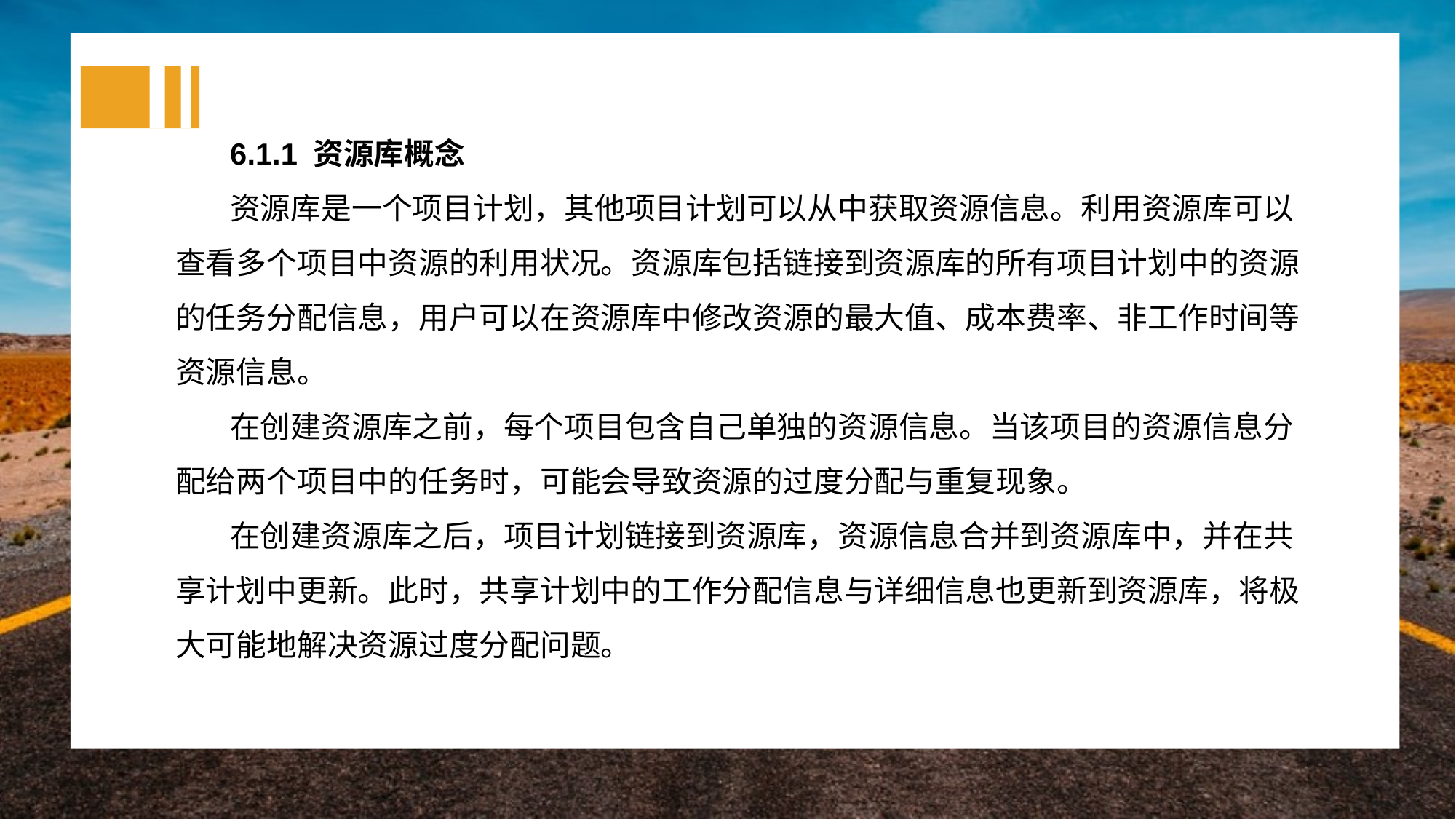

6.1.1 资源库概念
资源库是一个项目计划，其他项目计划可以从中获取资源信息。利用资源库可以查看多个项目中资源的利用状况。资源库包括链接到资源库的所有项目计划中的资源的任务分配信息，用户可以在资源库中修改资源的最大值、成本费率、非工作时间等资源信息。
在创建资源库之前，每个项目包含自己单独的资源信息。当该项目的资源信息分配给两个项目中的任务时，可能会导致资源的过度分配与重复现象。
在创建资源库之后，项目计划链接到资源库，资源信息合并到资源库中，并在共享计划中更新。此时，共享计划中的工作分配信息与详细信息也更新到资源库，将极大可能地解决资源过度分配问题。